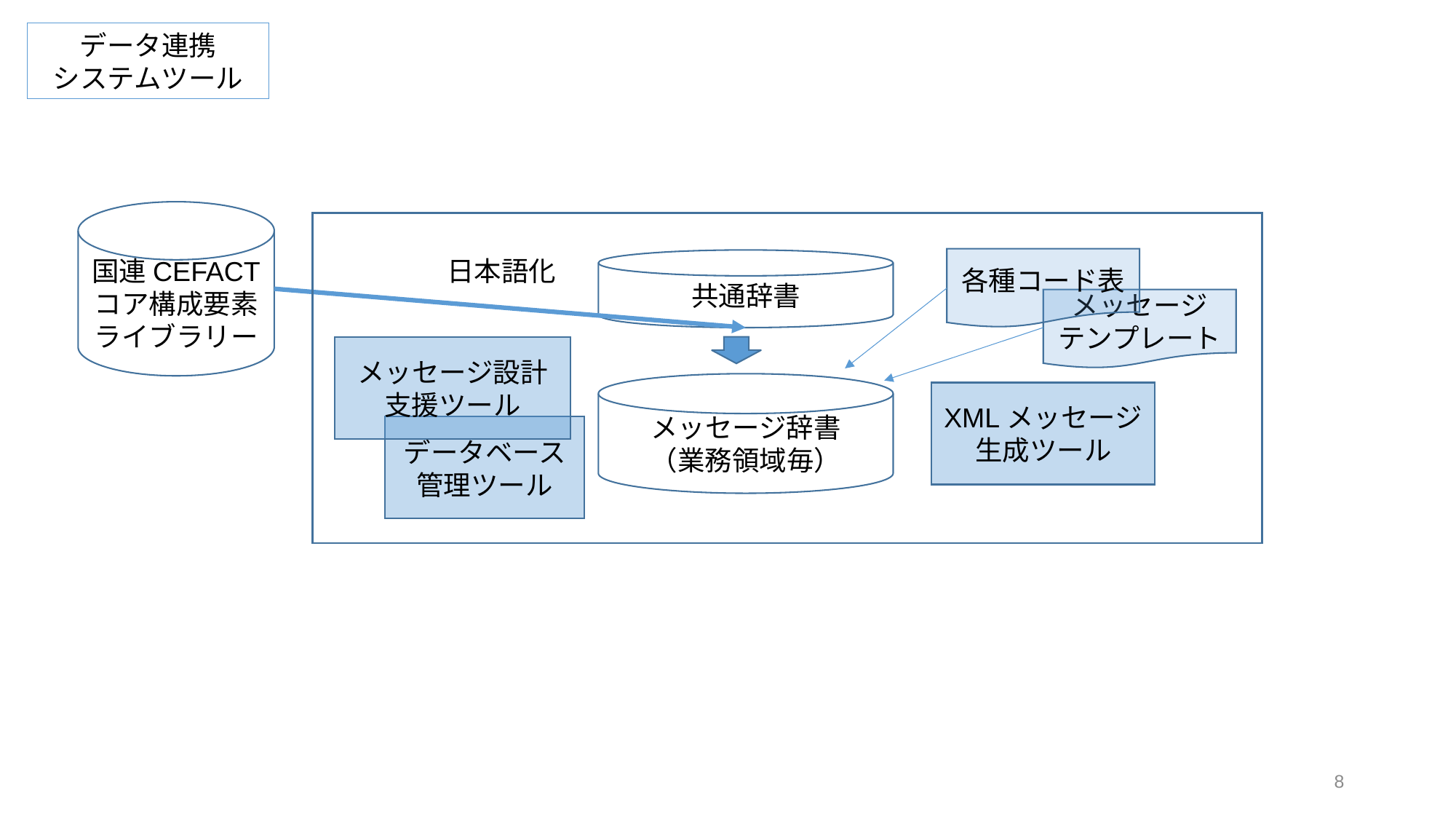

データ連携
システムツール
国連CEFACT
コア構成要素
ライブラリー

各種コード表
日本語化
共通辞書
メッセージ
テンプレート
メッセージ設計
支援ツール

メッセージ辞書
（業務領域毎）
XMLメッセージ生成ツール
データベース
管理ツール
8